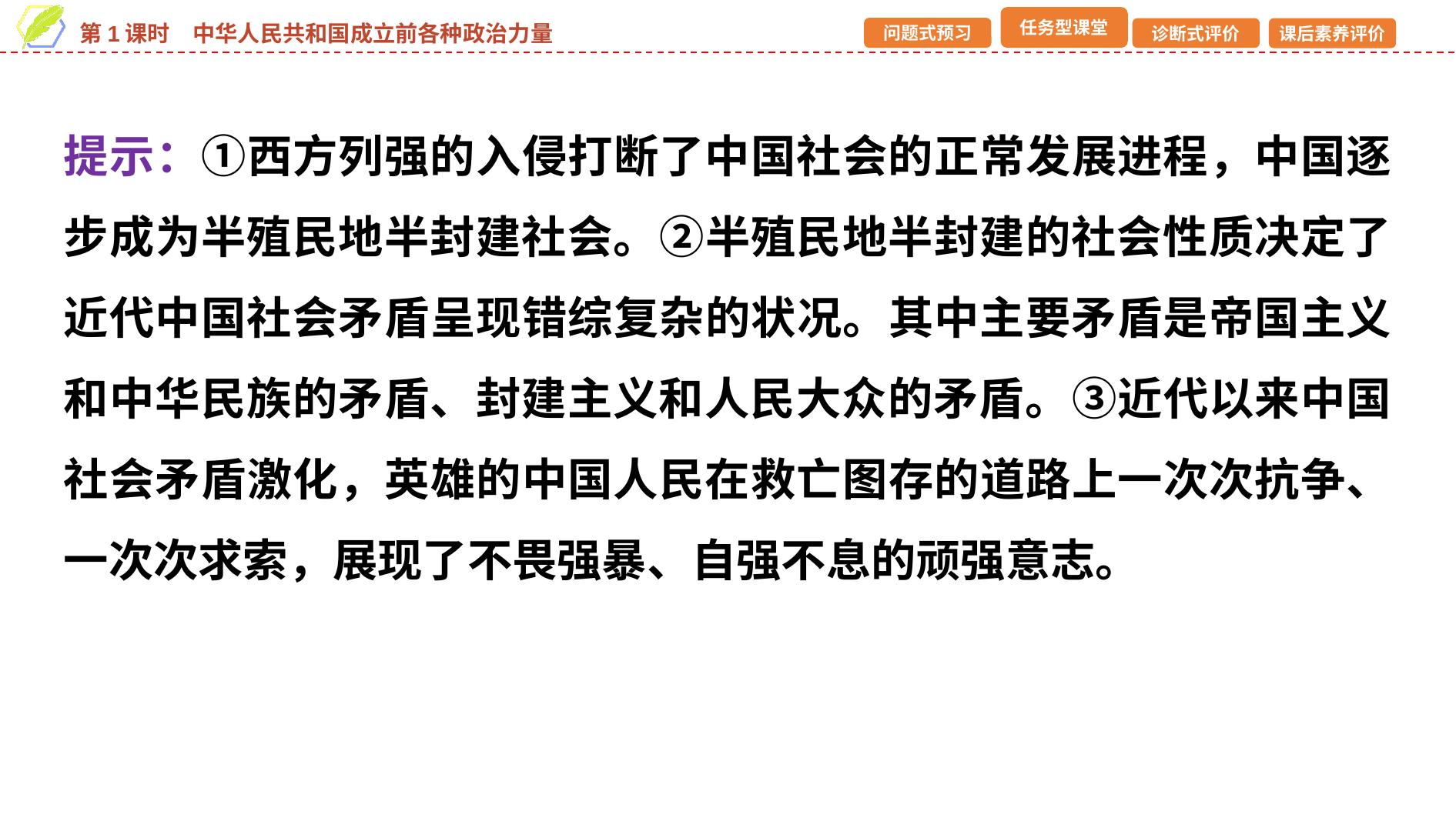

提示：①西方列强的入侵打断了中国社会的正常发展进程，中国逐步成为半殖民地半封建社会。②半殖民地半封建的社会性质决定了近代中国社会矛盾呈现错综复杂的状况。其中主要矛盾是帝国主义和中华民族的矛盾、封建主义和人民大众的矛盾。③近代以来中国社会矛盾激化，英雄的中国人民在救亡图存的道路上一次次抗争、一次次求索，展现了不畏强暴、自强不息的顽强意志。